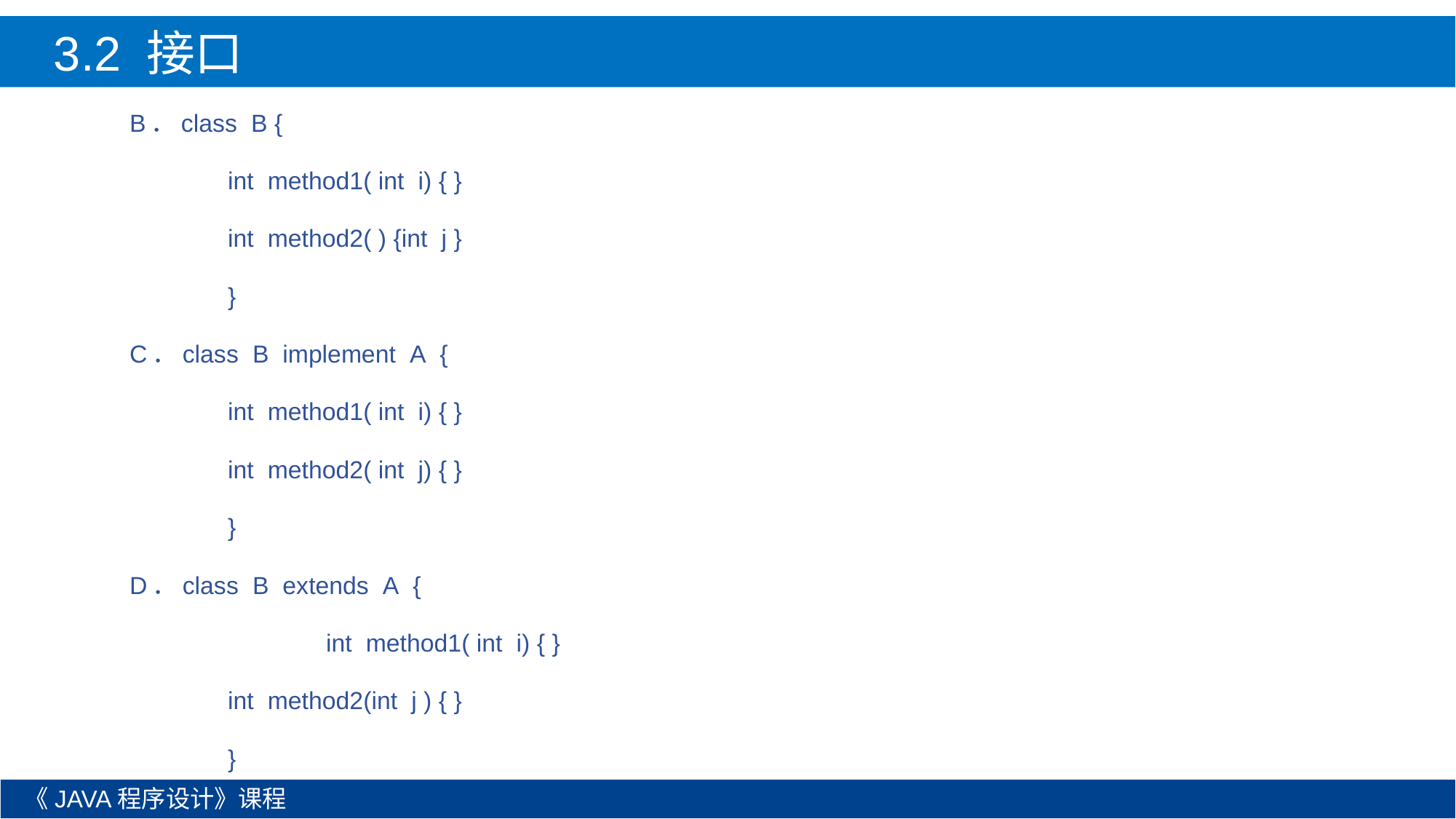

3.2 接口
B．class  B {
        	int  method1( int  i) { }
        	int  method2( ) {int  j }
   	}
C．class  B  implement  A  {
        	int  method1( int  i) { }
        	int  method2( int  j) { }
   	}
D．class  B  extends  A  {
       	 	int  method1( int  i) { }
        	int  method2(int  j ) { }
   	}
《JAVA程序设计》课程